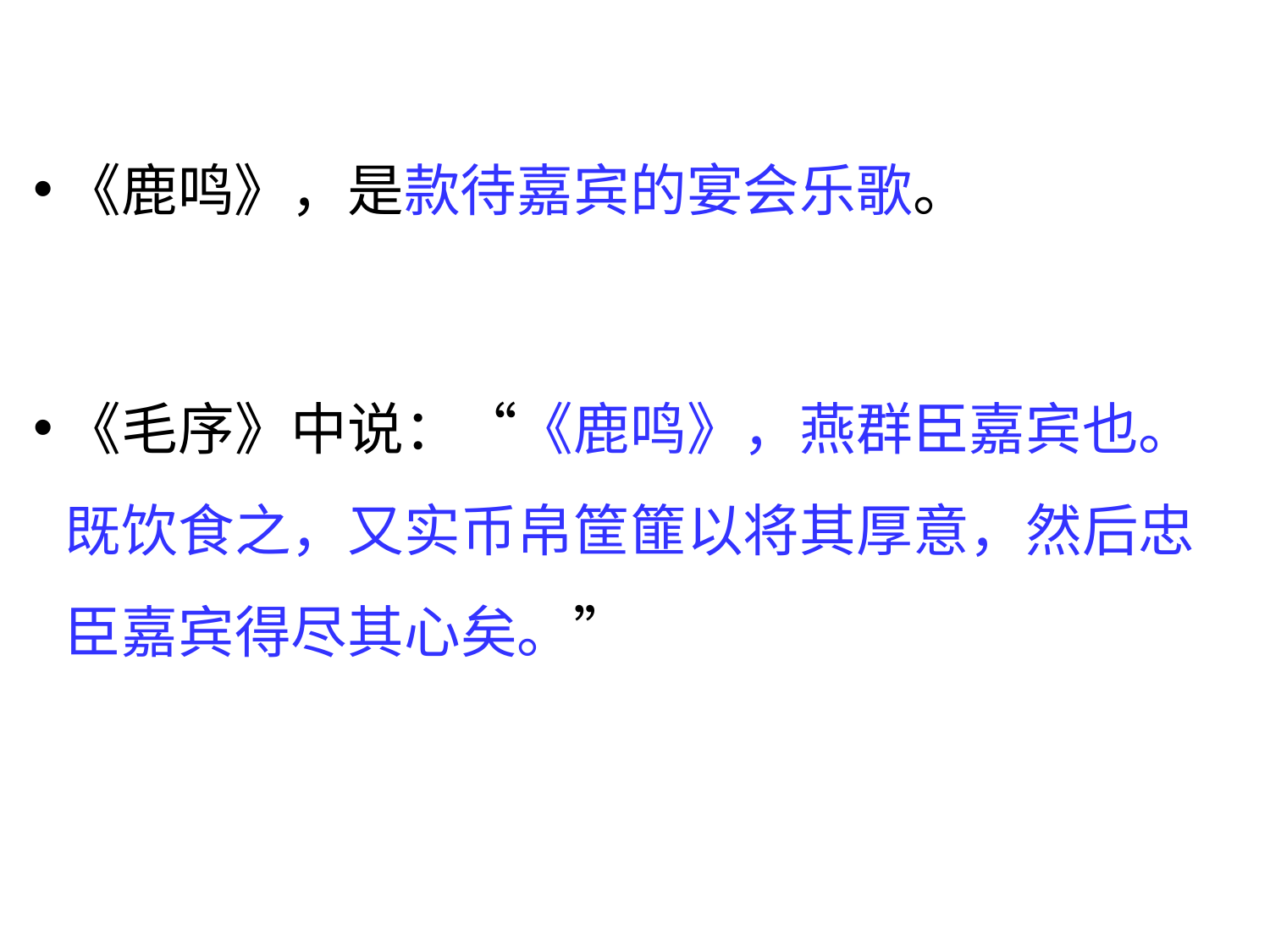

《鹿鸣》，是款待嘉宾的宴会乐歌。

《毛序》中说：“《鹿鸣》，燕群臣嘉宾也。既饮食之，又实币帛筐篚以将其厚意，然后忠臣嘉宾得尽其心矣。”